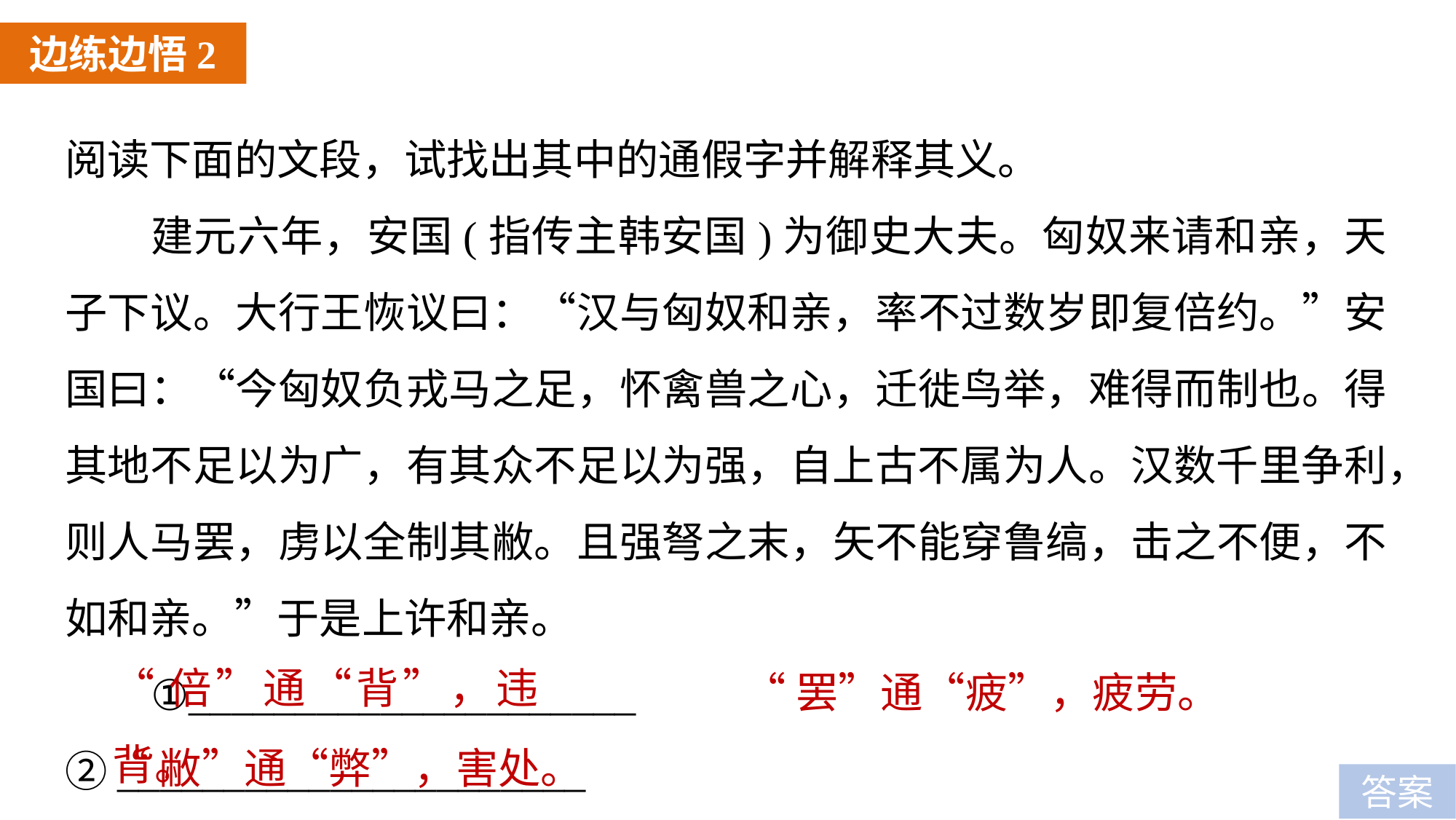

边练边悟2
阅读下面的文段，试找出其中的通假字并解释其义。
建元六年，安国(指传主韩安国)为御史大夫。匈奴来请和亲，天子下议。大行王恢议曰：“汉与匈奴和亲，率不过数岁即复倍约。”安国曰：“今匈奴负戎马之足，怀禽兽之心，迁徙鸟举，难得而制也。得其地不足以为广，有其众不足以为强，自上古不属为人。汉数千里争利，则人马罢，虏以全制其敝。且强弩之末，矢不能穿鲁缟，击之不便，不如和亲。”于是上许和亲。
①_____________________　		②______________________
③______________________
“倍”通“背”，违背。
“罢”通“疲”，疲劳。
“敝”通“弊”，害处。
答案